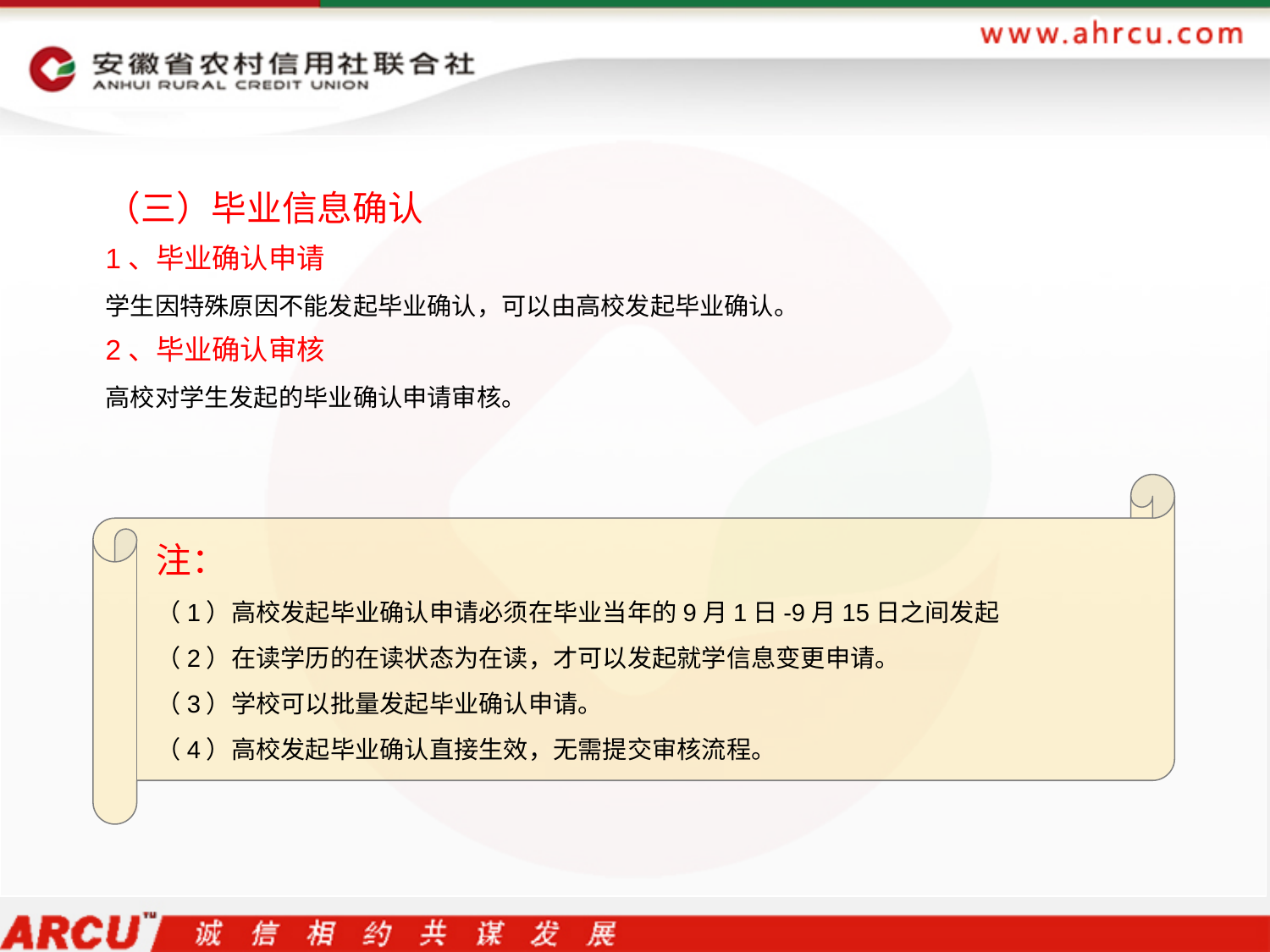

（三）毕业信息确认
1、毕业确认申请
学生因特殊原因不能发起毕业确认，可以由高校发起毕业确认。
2、毕业确认审核
高校对学生发起的毕业确认申请审核。

注：
（1）高校发起毕业确认申请必须在毕业当年的9月1日-9月15日之间发起
（2）在读学历的在读状态为在读，才可以发起就学信息变更申请。
（3）学校可以批量发起毕业确认申请。
（4）高校发起毕业确认直接生效，无需提交审核流程。